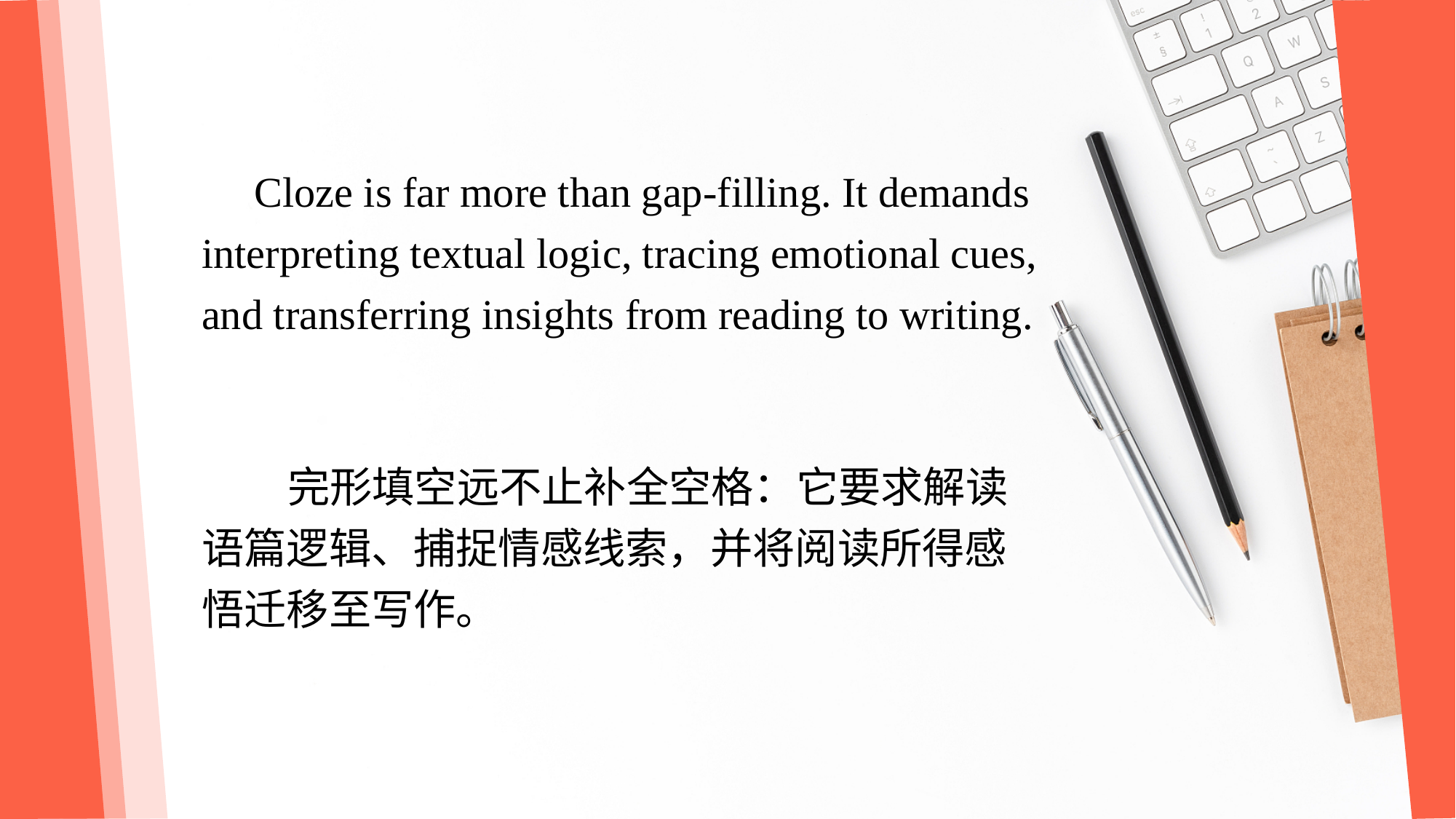

Cloze is far more than gap‑filling. It demands interpreting textual logic, tracing emotional cues, and transferring insights from reading to writing.

        完形填空远不止补全空格：它要求解读语篇逻辑、捕捉情感线索，并将阅读所得感悟迁移至写作。